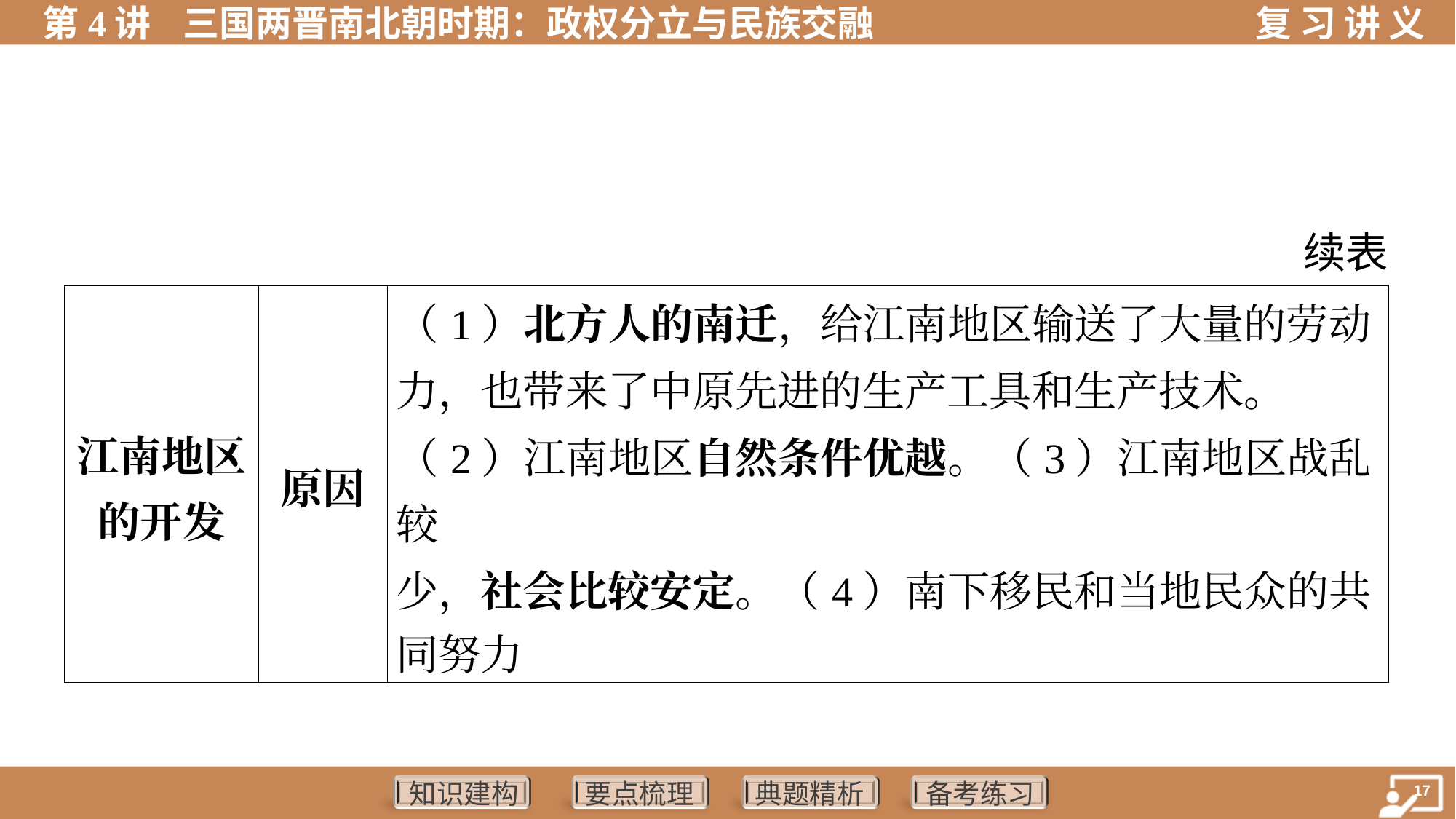

续表
| 江南地区 的开发 | 原因 | （1）北方人的南迁，给江南地区输送了大量的劳动 力，也带来了中原先进的生产工具和生产技术。 （2）江南地区自然条件优越。（3）江南地区战乱较 少，社会比较安定。（4）南下移民和当地民众的共 同努力 |
| --- | --- | --- |